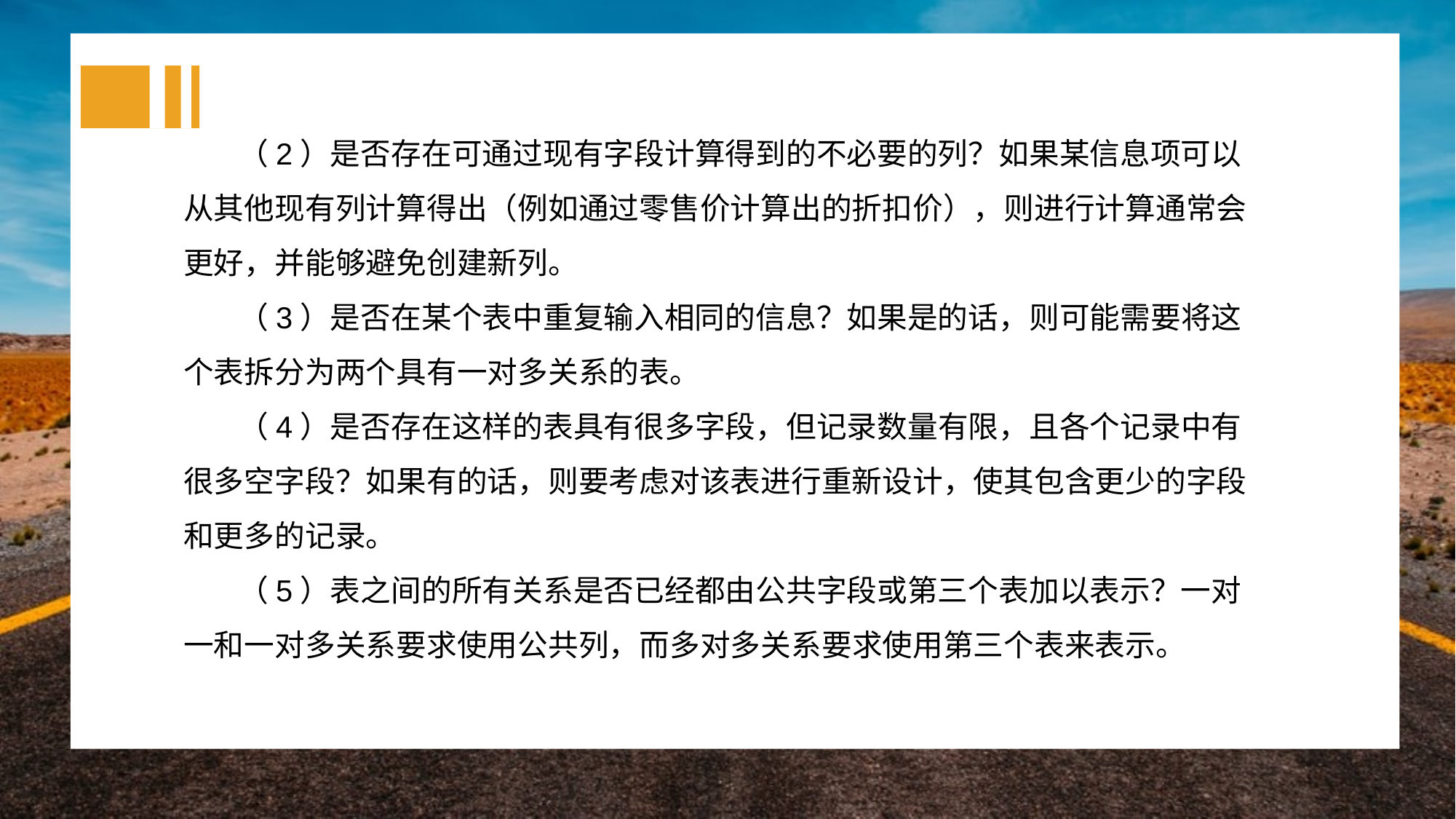

（2）是否存在可通过现有字段计算得到的不必要的列？如果某信息项可以从其他现有列计算得出（例如通过零售价计算出的折扣价），则进行计算通常会更好，并能够避免创建新列。
（3）是否在某个表中重复输入相同的信息？如果是的话，则可能需要将这个表拆分为两个具有一对多关系的表。
（4）是否存在这样的表具有很多字段，但记录数量有限，且各个记录中有很多空字段？如果有的话，则要考虑对该表进行重新设计，使其包含更少的字段和更多的记录。
（5）表之间的所有关系是否已经都由公共字段或第三个表加以表示？一对一和一对多关系要求使用公共列，而多对多关系要求使用第三个表来表示。